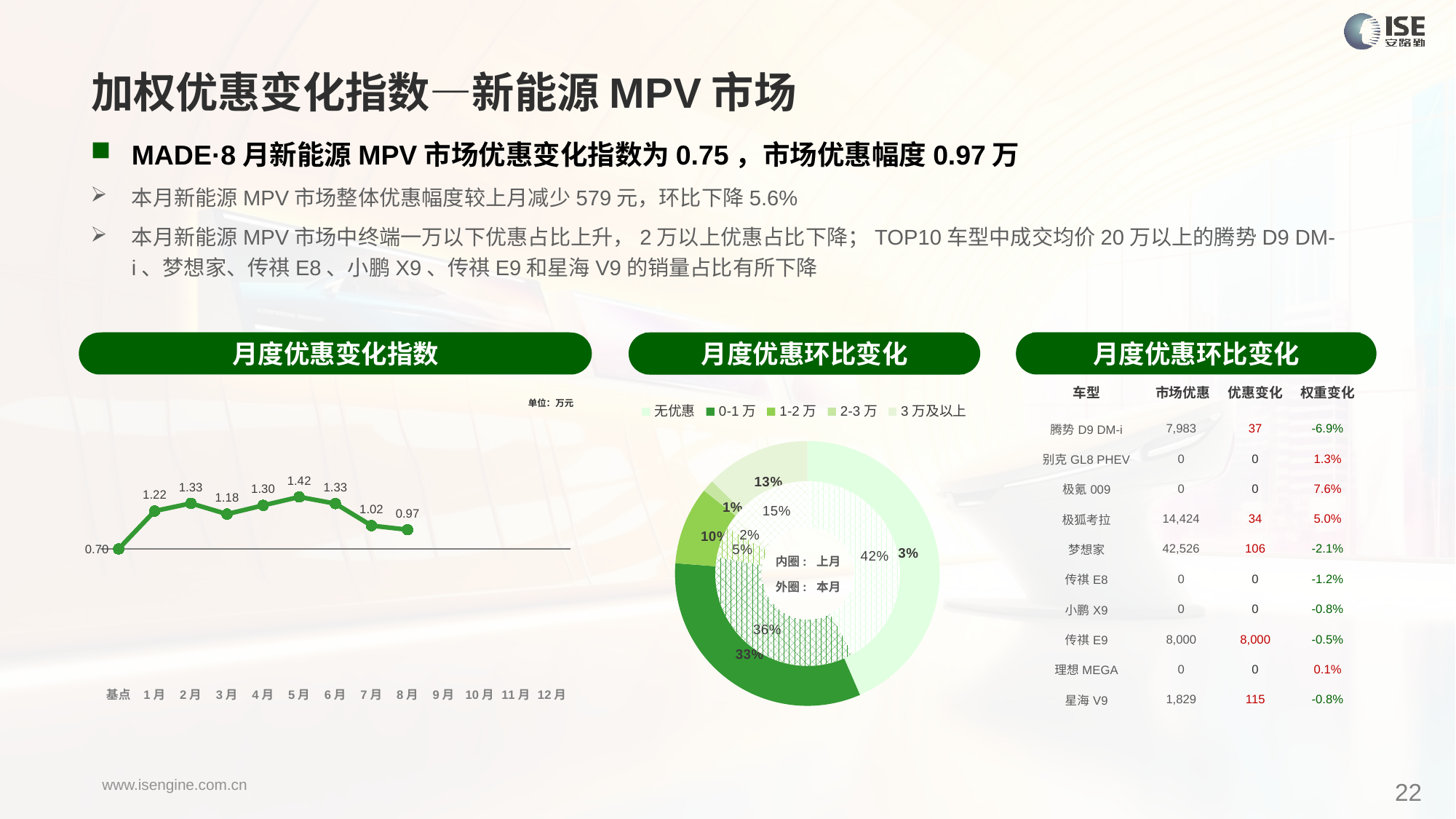

加权优惠变化指数—新能源MPV市场
MADE·8月新能源MPV市场优惠变化指数为0.75，市场优惠幅度0.97万
本月新能源MPV市场整体优惠幅度较上月减少579元，环比下降5.6%
本月新能源MPV市场中终端一万以下优惠占比上升，2万以上优惠占比下降；TOP10车型中成交均价20万以上的腾势D9 DM-i、梦想家、传祺E8、小鹏X9、传祺E9和星海V9的销量占比有所下降
月度优惠变化指数

月度优惠环比变化

月度优惠环比变化

| 车型 | 市场优惠 | 优惠变化 | 权重变化 |
| --- | --- | --- | --- |
| 腾势D9 DM-i | 7,983 | 37 | -6.9% |
| 别克GL8 PHEV | 0 | 0 | 1.3% |
| 极氪009 | 0 | 0 | 7.6% |
| 极狐考拉 | 14,424 | 34 | 5.0% |
| 梦想家 | 42,526 | 106 | -2.1% |
| 传祺E8 | 0 | 0 | -1.2% |
| 小鹏X9 | 0 | 0 | -0.8% |
| 传祺E9 | 8,000 | 8,000 | -0.5% |
| 理想MEGA | 0 | 0 | 0.1% |
| 星海V9 | 1,829 | 115 | -0.8% |

### Chart

| Category | Y2024 |
|---|---|
| 基点 | 0.0 |
| 1月 | 1.480512305779321 |
| 2月 | 1.78 |
| 3月 | 1.36 |
| 4月 | 1.7 |
| 5月 | 2.03 |
| 6月 | 1.77 |
| 7月 | 0.91 |
| 8月 | 0.75 |
| 9月 | None |
| 10月 | None |
| 11月 | None |
| 12月 | None |

### Chart

| Category | 销量 |
|---|---|
| 无优惠 | 12497.0 |
| 0-1万 | 9409.0 |
| 1-2万 | 2740.0 |
| 2-3万 | 421.0 |
| 3万及以上 | 3671.0 |
单位：万元

### Chart

| Category | 销量 |
|---|---|
| 无优惠 | 11017.0 |
| 0-1万 | 9419.0 |
内圈:  上月
外圈:  本月
22